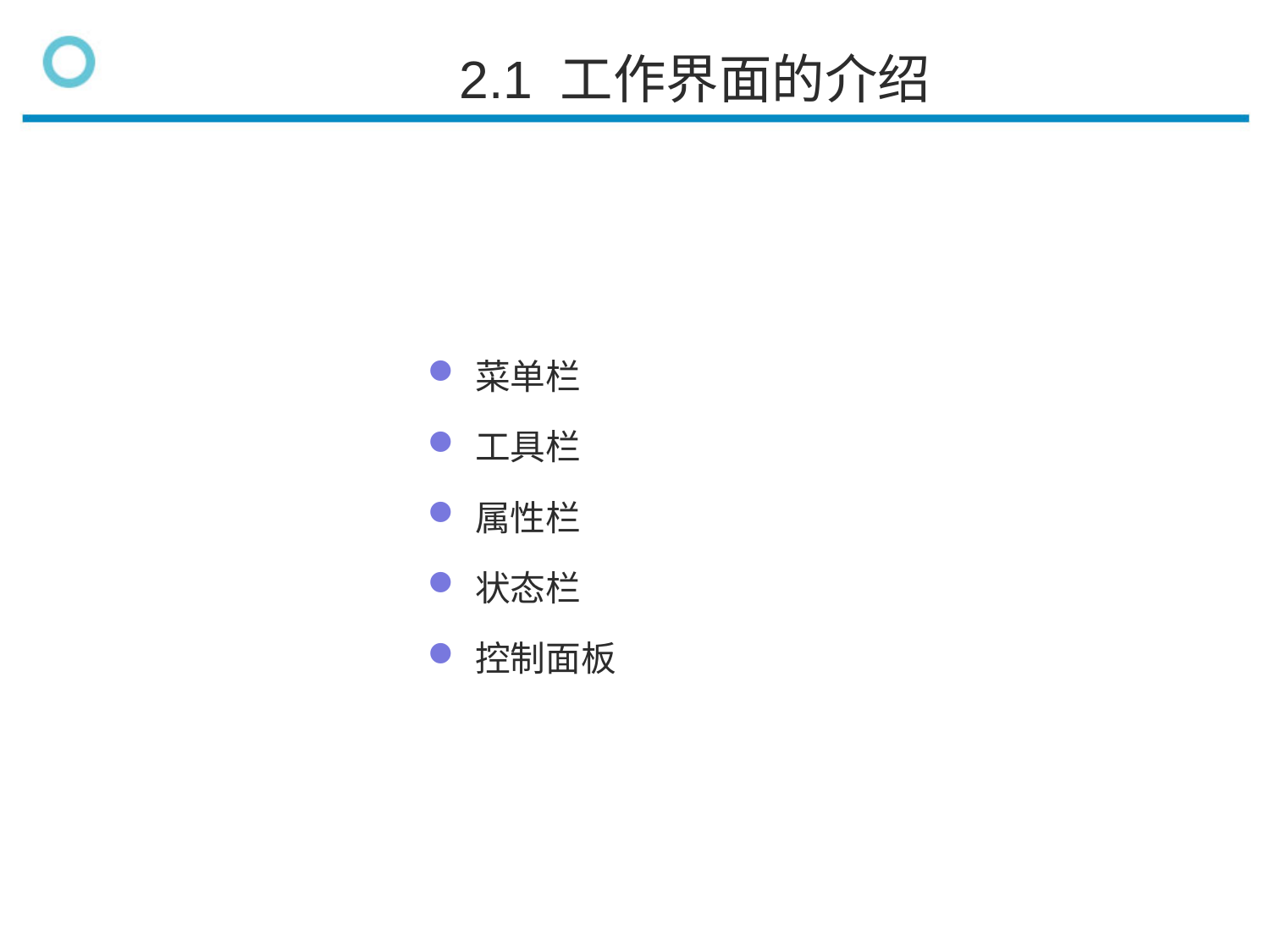

2.1 工作界面的介绍
菜单栏
工具栏
属性栏
状态栏
控制面板